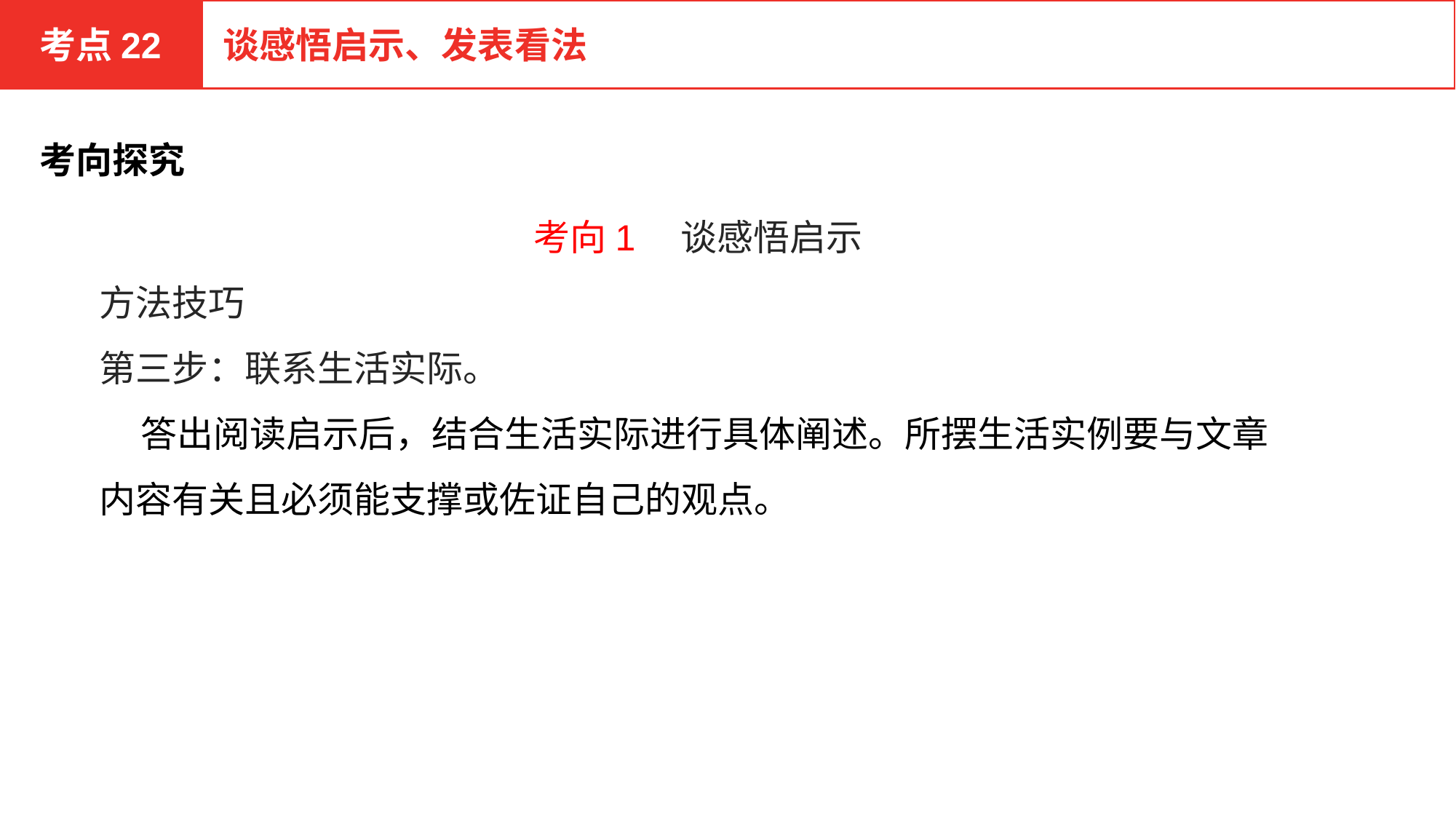

考点22
谈感悟启示、发表看法
考向探究
考向1　谈感悟启示
方法技巧
第三步：联系生活实际。
    答出阅读启示后，结合生活实际进行具体阐述。所摆生活实例要与文章内容有关且必须能支撑或佐证自己的观点。